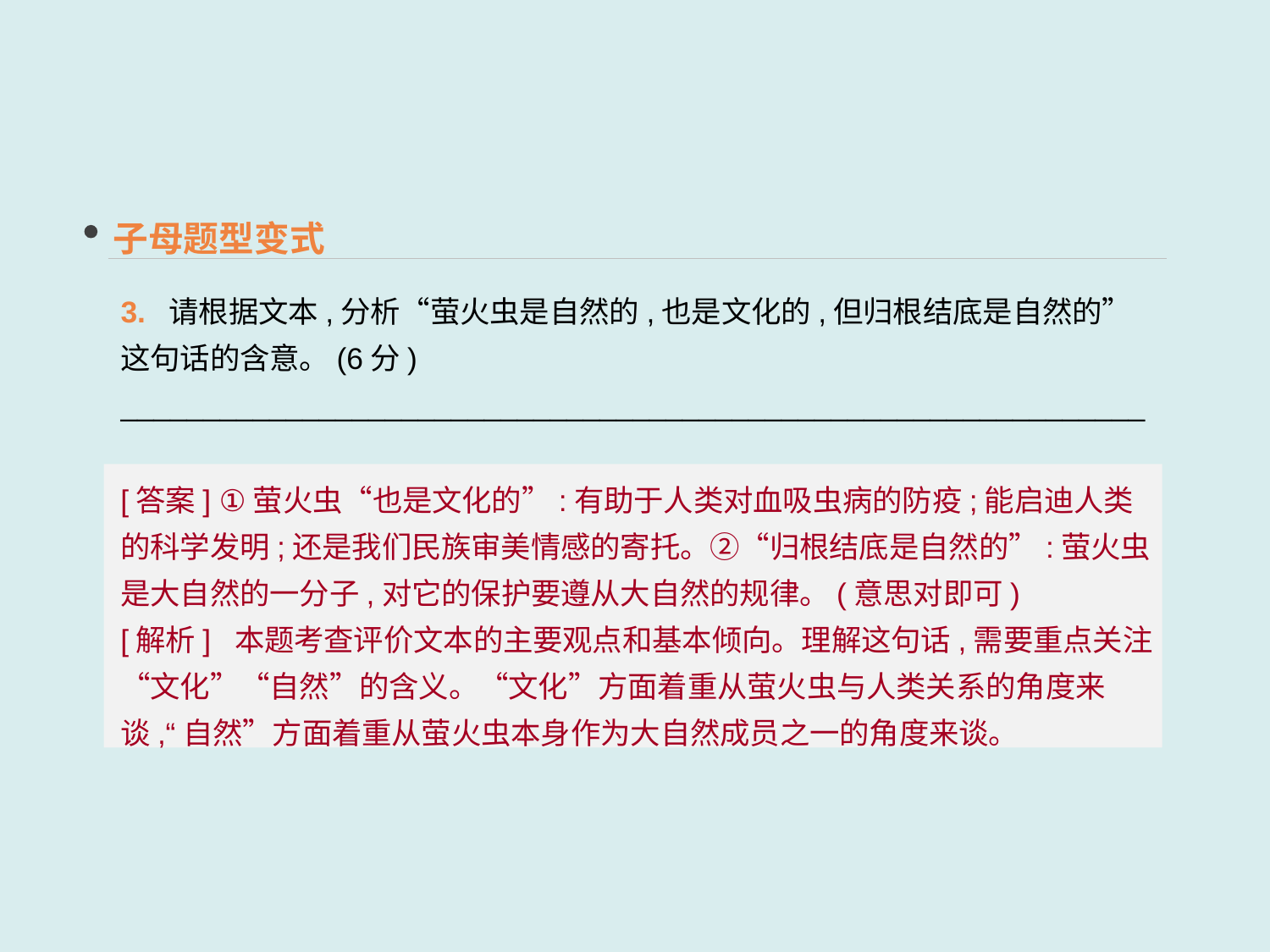

子母题型变式

3.  请根据文本,分析“萤火虫是自然的,也是文化的,但归根结底是自然的”这句话的含意。(6分)
______________________________________________________________________________

[答案] ①萤火虫“也是文化的”:有助于人类对血吸虫病的防疫;能启迪人类的科学发明;还是我们民族审美情感的寄托。②“归根结底是自然的”:萤火虫是大自然的一分子,对它的保护要遵从大自然的规律。(意思对即可)
[解析]  本题考查评价文本的主要观点和基本倾向。理解这句话,需要重点关注“文化”“自然”的含义。“文化”方面着重从萤火虫与人类关系的角度来谈,“自然”方面着重从萤火虫本身作为大自然成员之一的角度来谈。